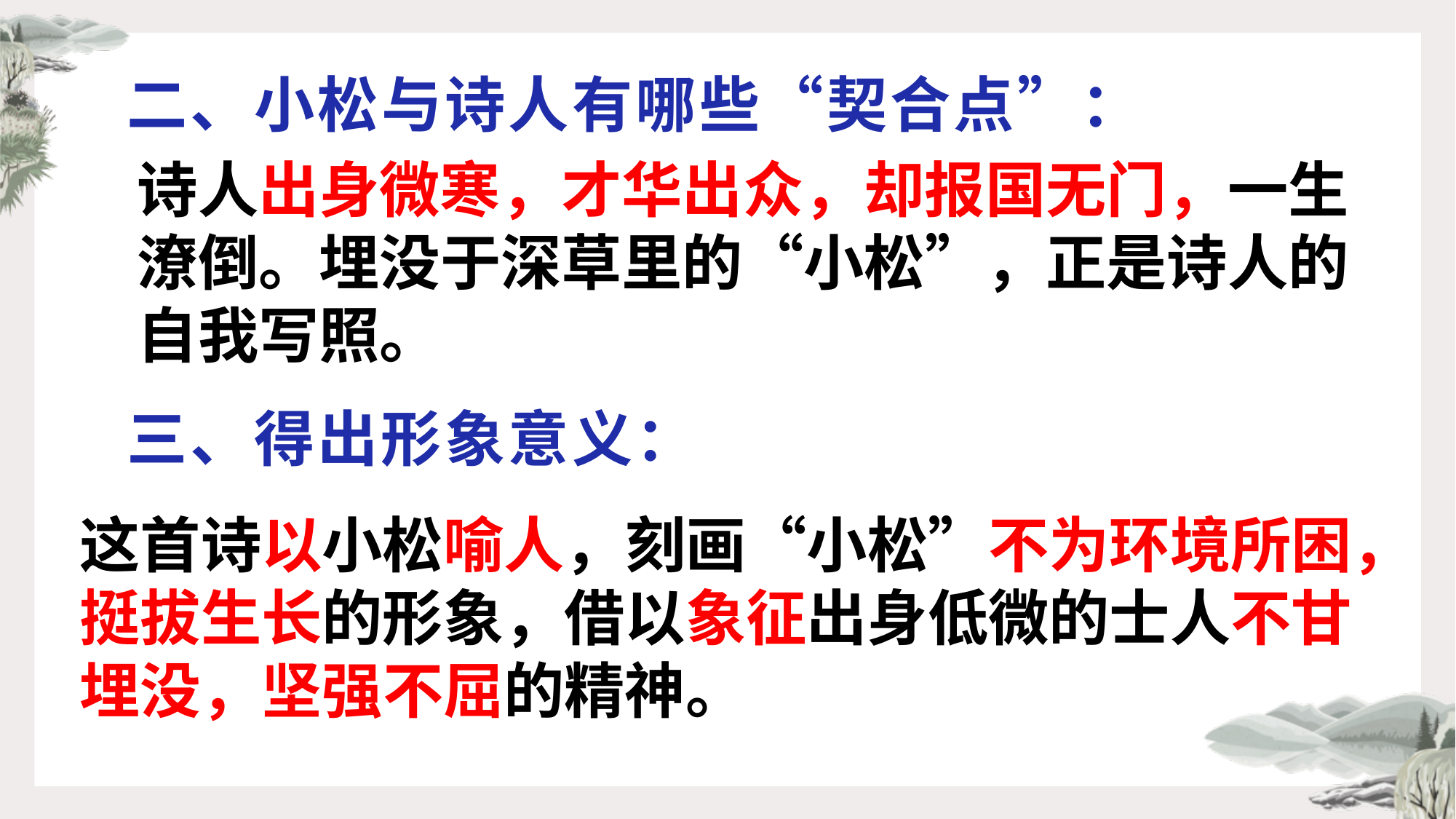

# 二、小松与诗人有哪些“契合点”：
诗人出身微寒，才华出众，却报国无门，一生潦倒。埋没于深草里的“小松”，正是诗人的自我写照。
三、得出形象意义：
这首诗以小松喻人，刻画“小松”不为环境所困，挺拔生长的形象，借以象征出身低微的士人不甘埋没，坚强不屈的精神。